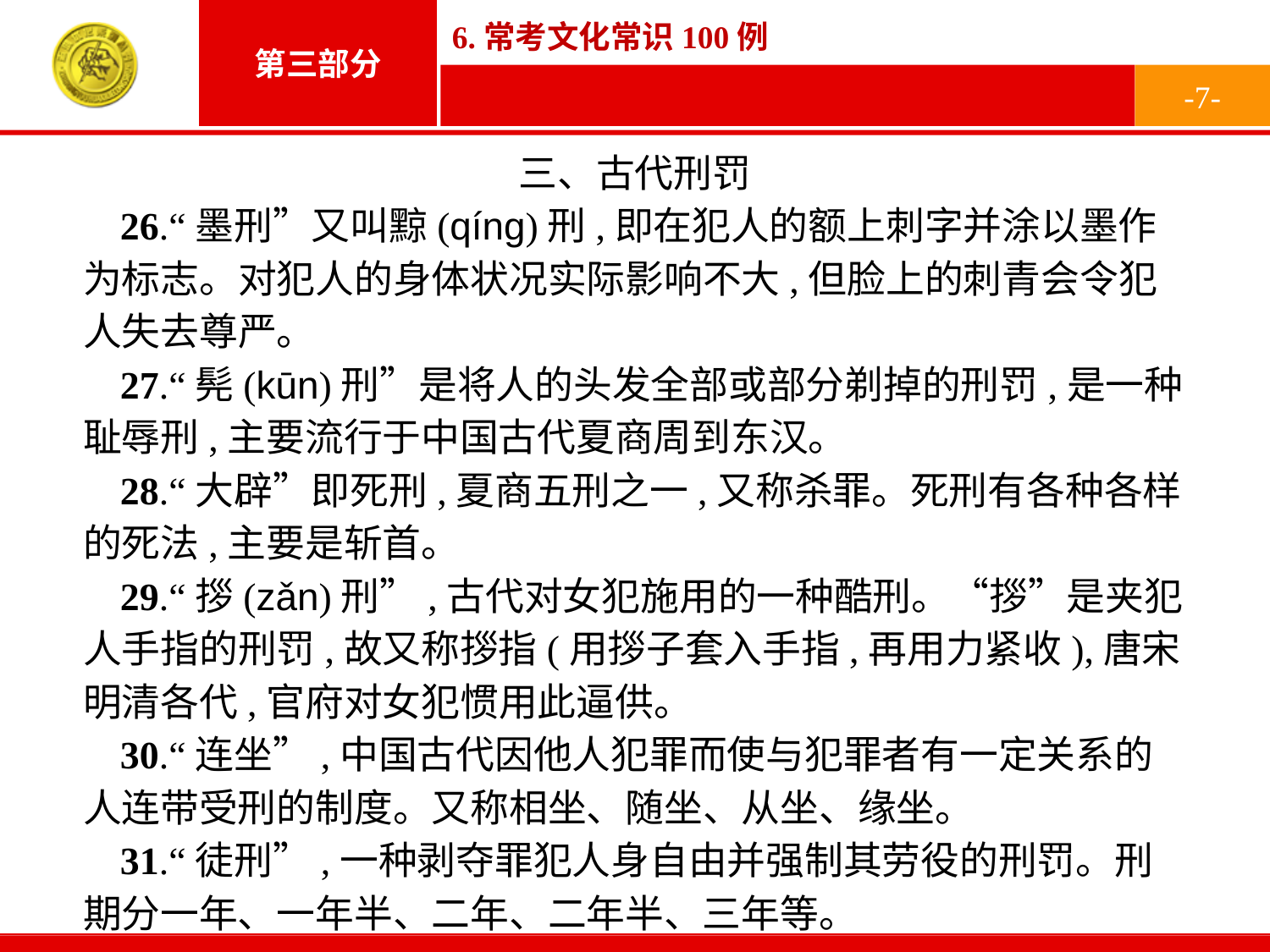

-7-
三、古代刑罚
26.“墨刑”又叫黥(qíng)刑,即在犯人的额上刺字并涂以墨作为标志。对犯人的身体状况实际影响不大,但脸上的刺青会令犯人失去尊严。
27.“髡(kūn)刑”是将人的头发全部或部分剃掉的刑罚,是一种耻辱刑,主要流行于中国古代夏商周到东汉。
28.“大辟”即死刑,夏商五刑之一,又称杀罪。死刑有各种各样的死法,主要是斩首。
29.“拶(zǎn)刑”,古代对女犯施用的一种酷刑。“拶”是夹犯人手指的刑罚,故又称拶指(用拶子套入手指,再用力紧收),唐宋明清各代,官府对女犯惯用此逼供。
30.“连坐”,中国古代因他人犯罪而使与犯罪者有一定关系的人连带受刑的制度。又称相坐、随坐、从坐、缘坐。
31.“徒刑”,一种剥夺罪犯人身自由并强制其劳役的刑罚。刑期分一年、一年半、二年、二年半、三年等。